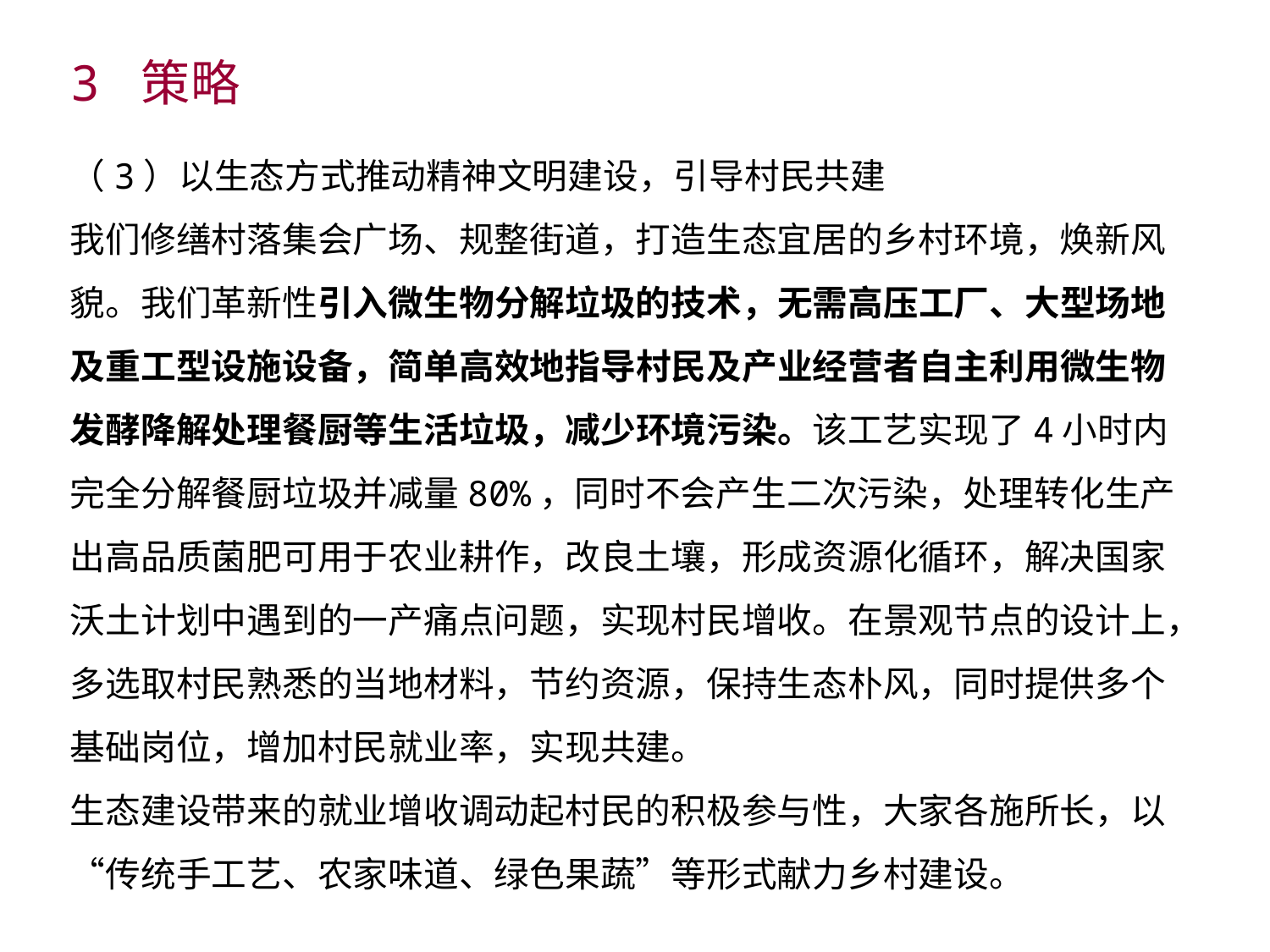

3 策略

（3）以生态方式推动精神文明建设，引导村民共建
我们修缮村落集会广场、规整街道，打造生态宜居的乡村环境，焕新风貌。我们革新性引入微生物分解垃圾的技术，无需高压工厂、大型场地及重工型设施设备，简单高效地指导村民及产业经营者自主利用微生物发酵降解处理餐厨等生活垃圾，减少环境污染。该工艺实现了4小时内完全分解餐厨垃圾并减量80%，同时不会产生二次污染，处理转化生产出高品质菌肥可用于农业耕作，改良土壤，形成资源化循环，解决国家沃土计划中遇到的一产痛点问题，实现村民增收。在景观节点的设计上，多选取村民熟悉的当地材料，节约资源，保持生态朴风，同时提供多个基础岗位，增加村民就业率，实现共建。
生态建设带来的就业增收调动起村民的积极参与性，大家各施所长，以“传统手工艺、农家味道、绿色果蔬”等形式献力乡村建设。